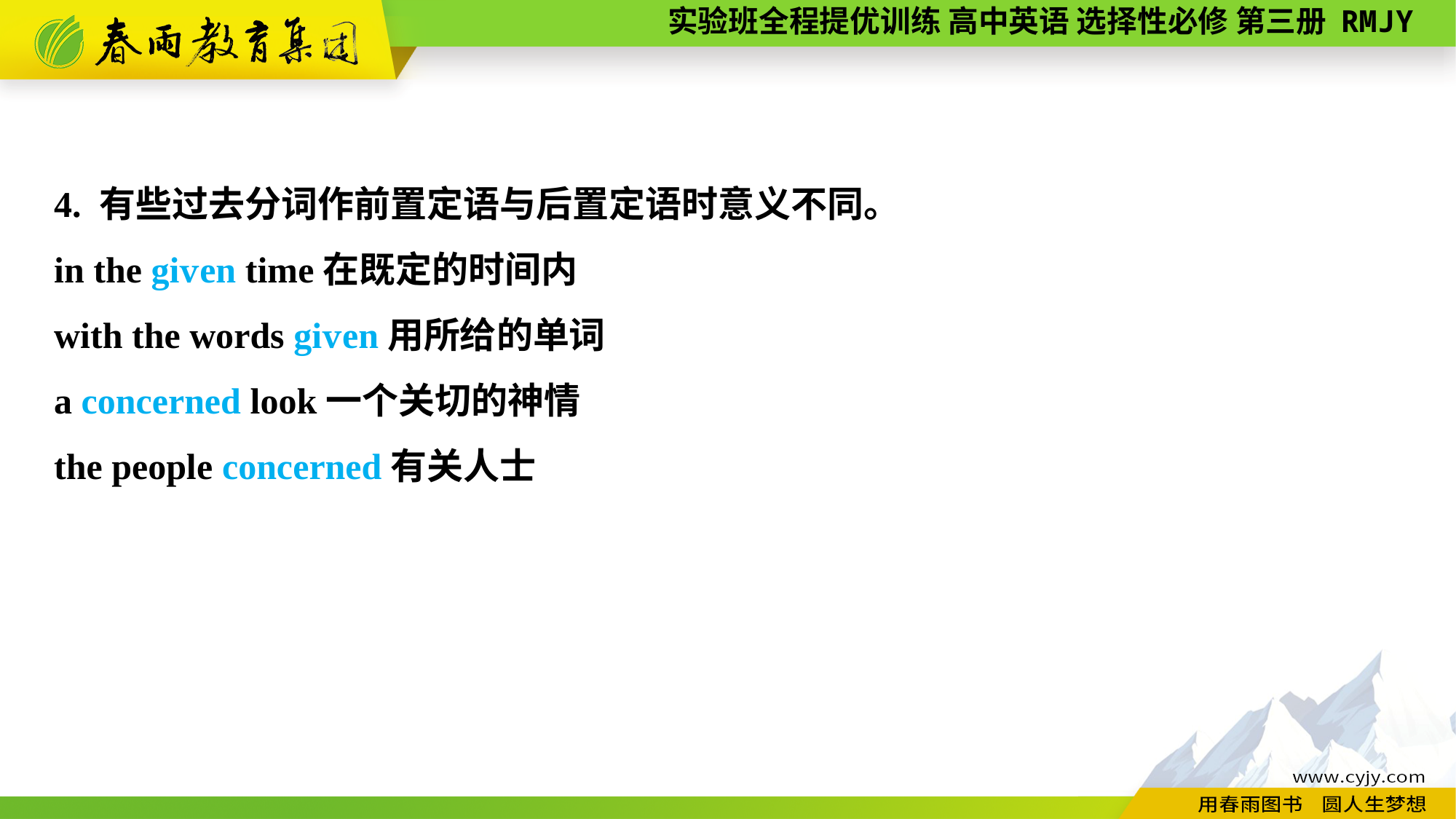

4. 有些过去分词作前置定语与后置定语时意义不同。
in the given time在既定的时间内
with the words given用所给的单词
a concerned look一个关切的神情
the people concerned有关人士